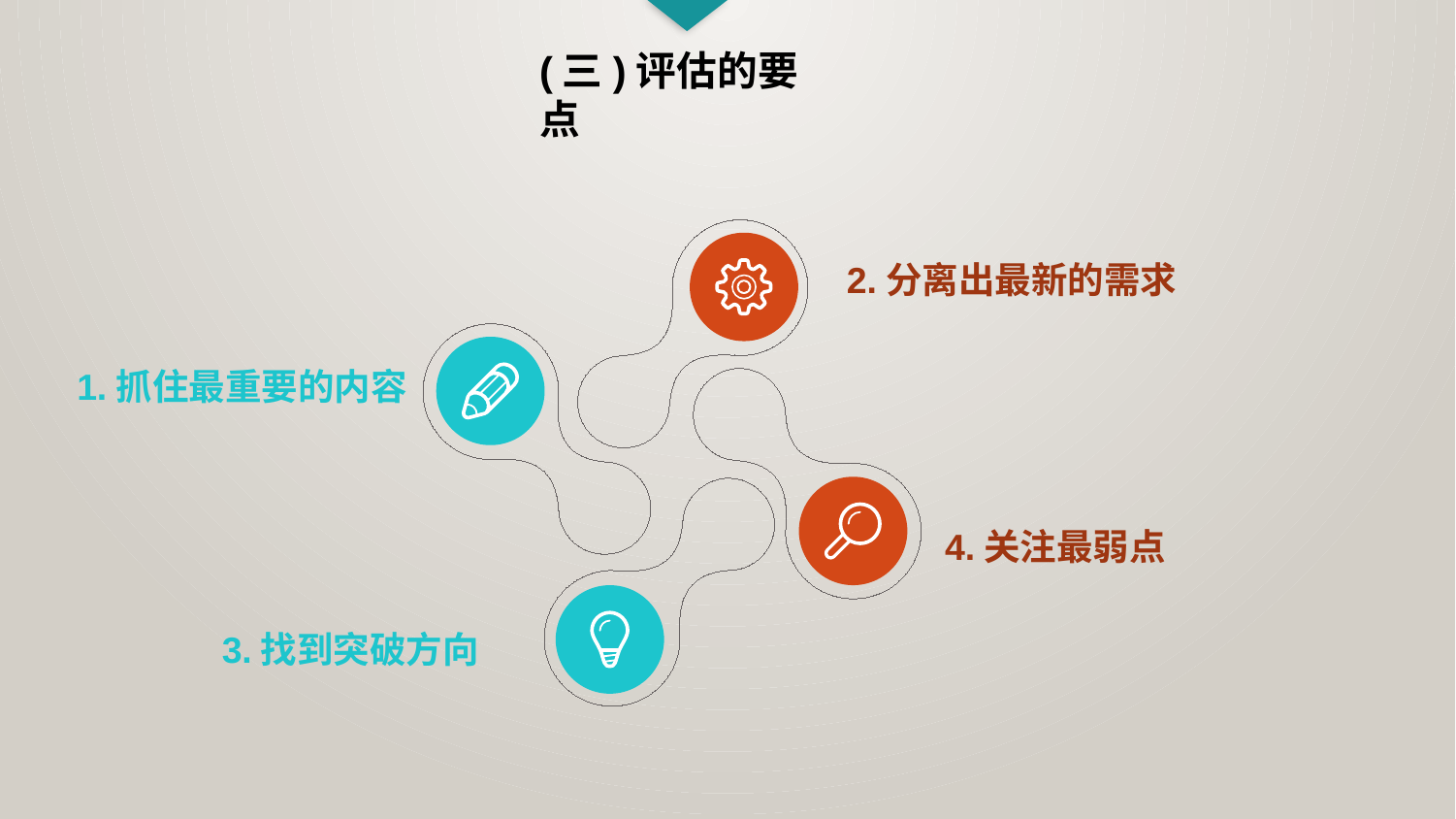

(三)评估的要点

2.分离出最新的需求

1.抓住最重要的内容

4.关注最弱点

3.找到突破方向

77